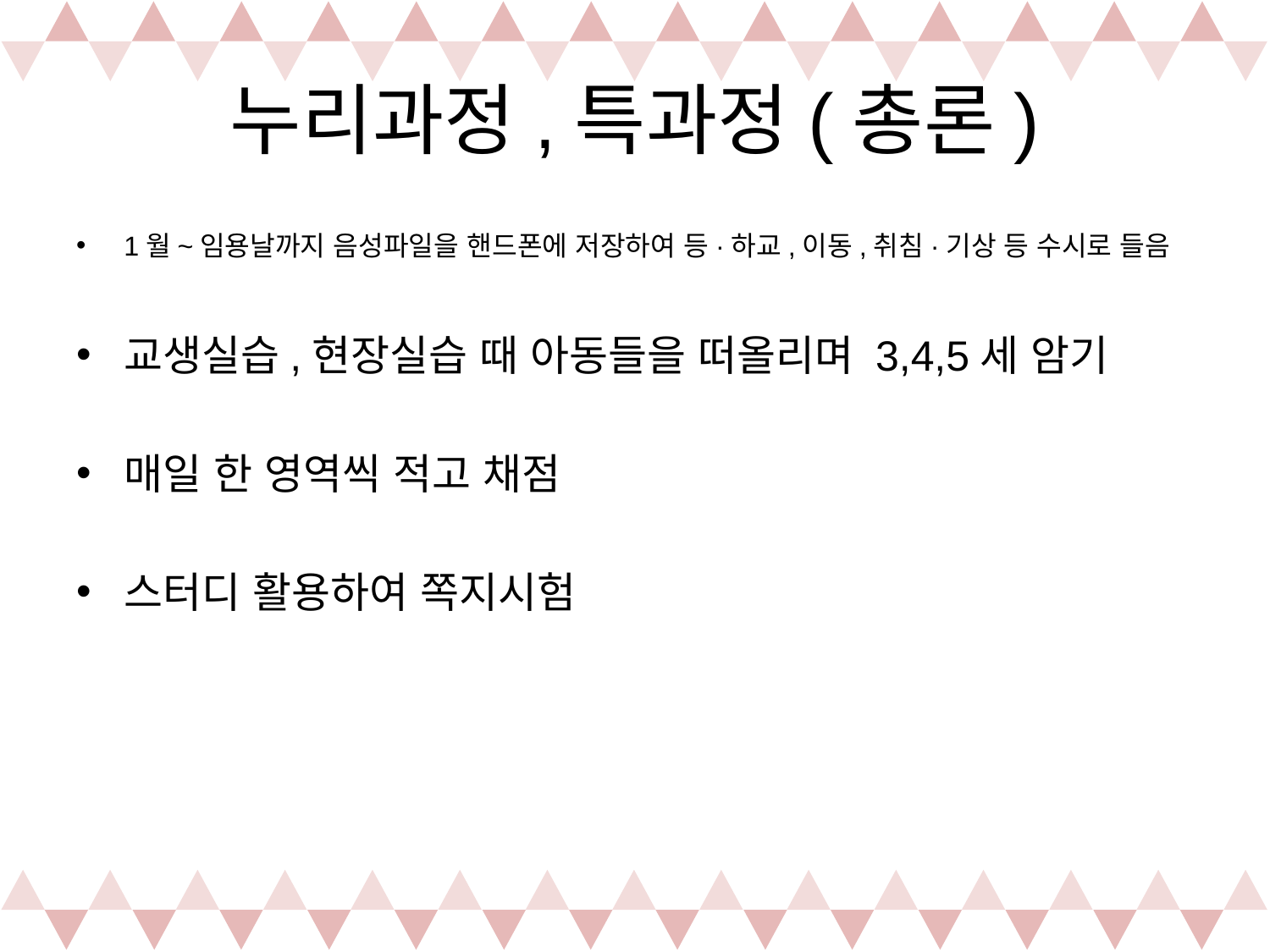

# 누리과정,특과정(총론)
1월~임용날까지 음성파일을 핸드폰에 저장하여 등·하교,이동,취침·기상 등 수시로 들음

교생실습,현장실습 때 아동들을 떠올리며 3,4,5세 암기

매일 한 영역씩 적고 채점

스터디 활용하여 쪽지시험